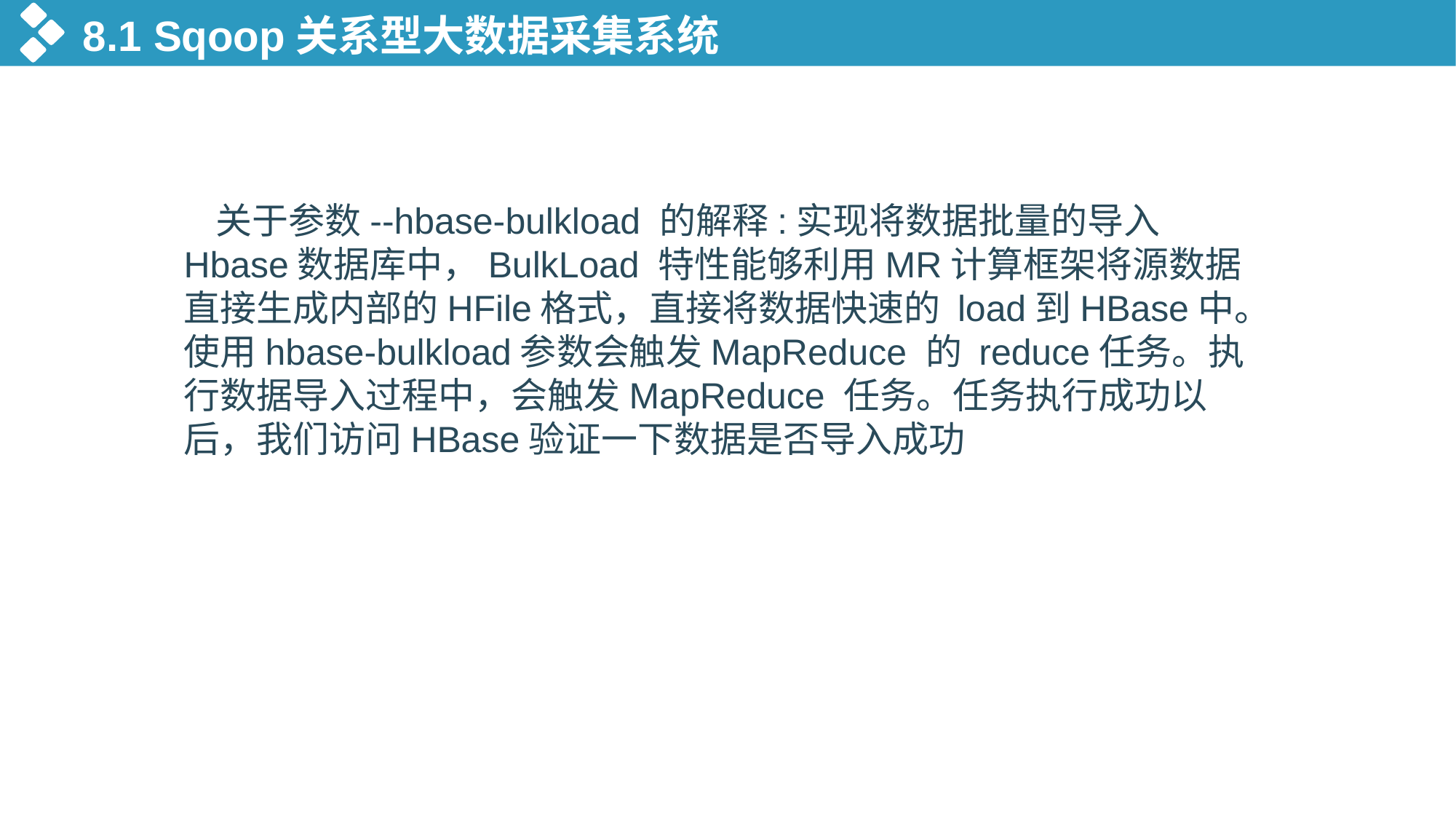

8.1 Sqoop关系型大数据采集系统

关于参数--hbase-bulkload 的解释:实现将数据批量的导入Hbase数据库中，BulkLoad 特性能够利用MR计算框架将源数据直接生成内部的HFile格式，直接将数据快速的 load到HBase中。使用hbase-bulkload参数会触发MapReduce 的 reduce任务。执行数据导入过程中，会触发MapReduce 任务。任务执行成功以后，我们访问HBase验证一下数据是否导入成功